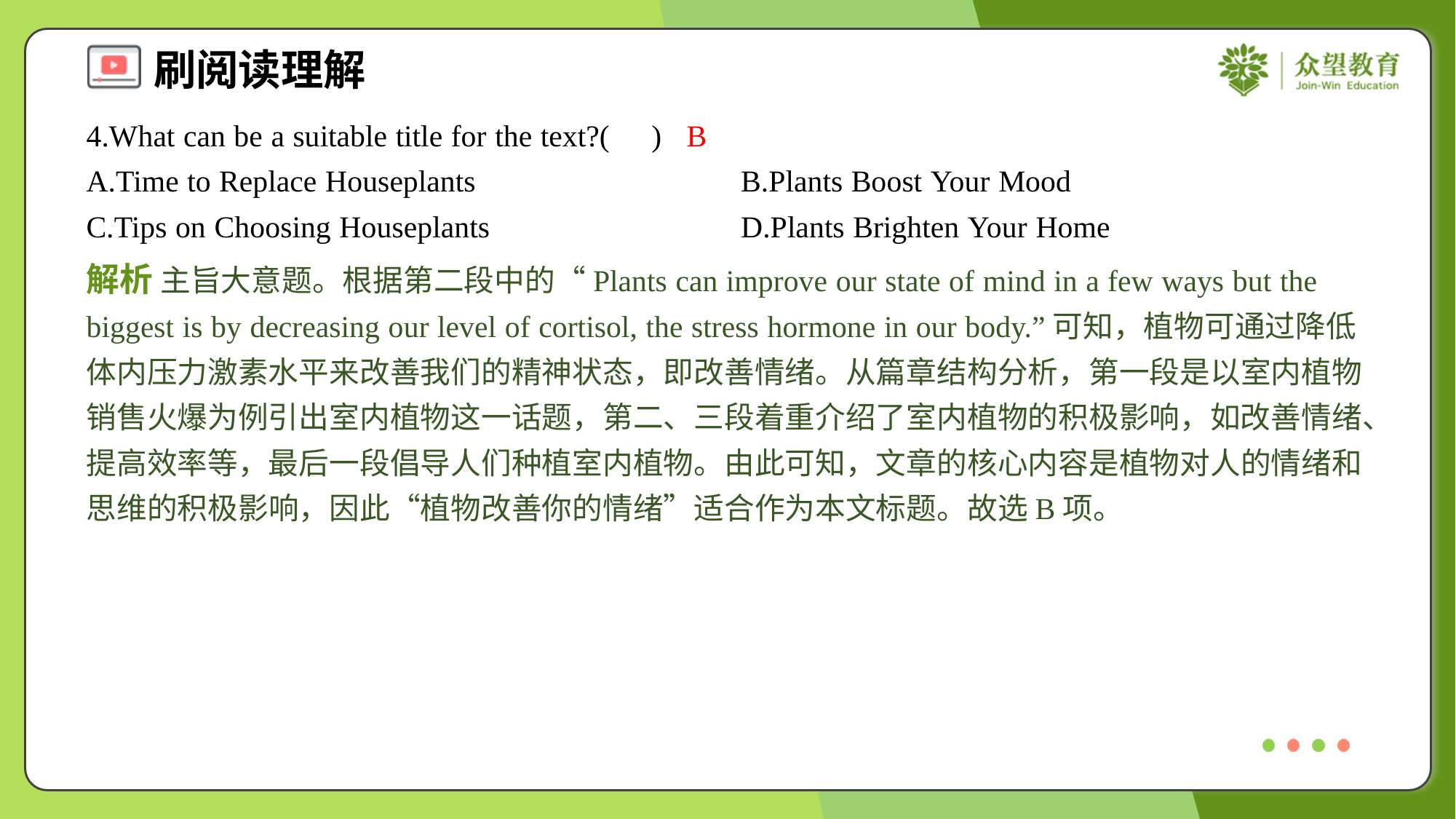

4.What can be a suitable title for the text?(     )
B
A.Time to Replace Houseplants	B.Plants Boost Your Mood
C.Tips on Choosing Houseplants	D.Plants Brighten Your Home
解析 主旨大意题。根据第二段中的“Plants can improve our state of mind in a few ways but the biggest is by decreasing our level of cortisol, the stress hormone in our body.”可知，植物可通过降低体内压力激素水平来改善我们的精神状态，即改善情绪。从篇章结构分析，第一段是以室内植物销售火爆为例引出室内植物这一话题，第二、三段着重介绍了室内植物的积极影响，如改善情绪、提高效率等，最后一段倡导人们种植室内植物。由此可知，文章的核心内容是植物对人的情绪和思维的积极影响，因此“植物改善你的情绪”适合作为本文标题。故选B项。